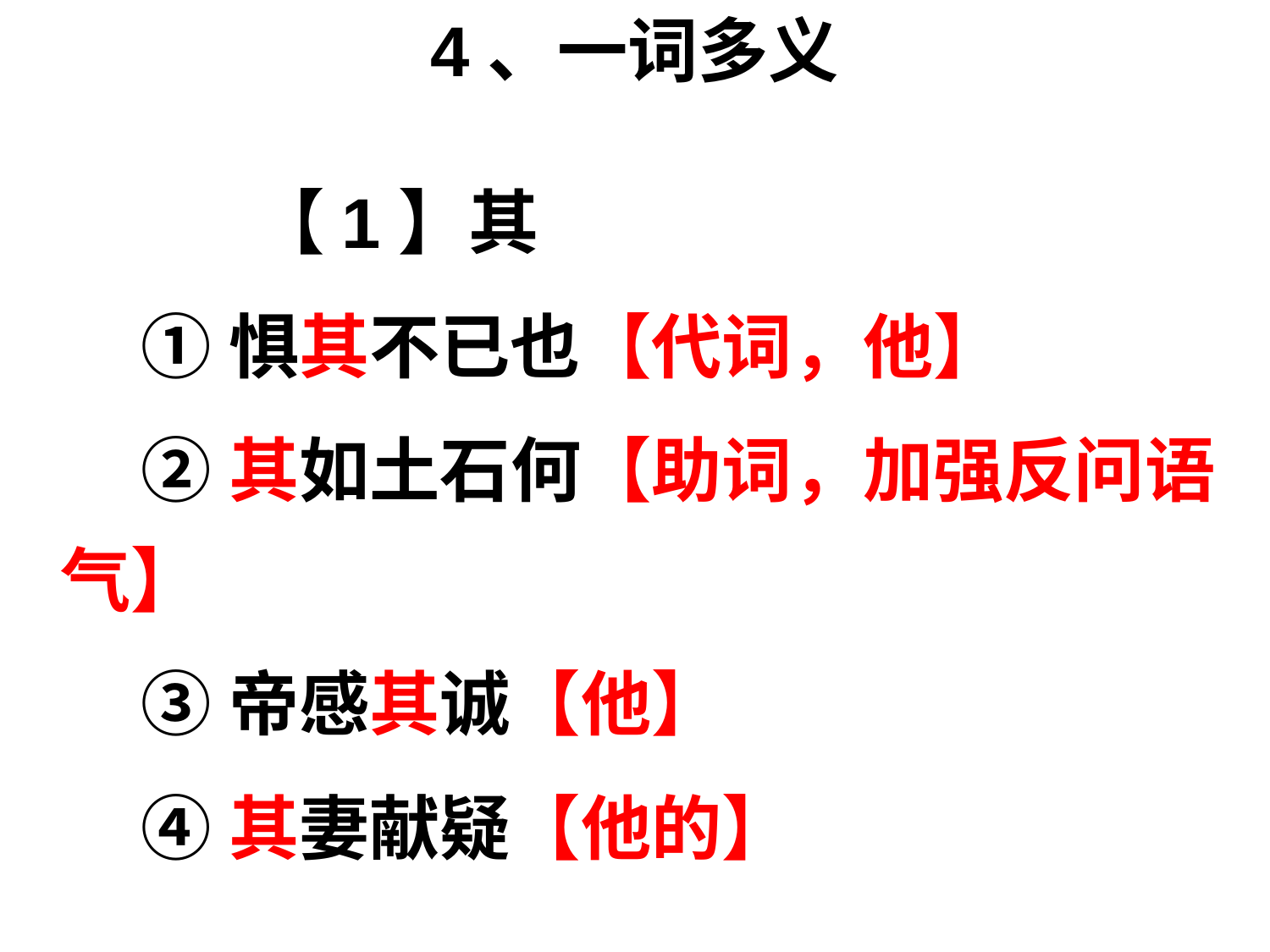

# 4、一词多义
              【1】其
        ①惧其不已也【代词，他】
        ②其如土石何【助词，加强反问语气】
        ③帝感其诚【他】
        ④其妻献疑【他的】